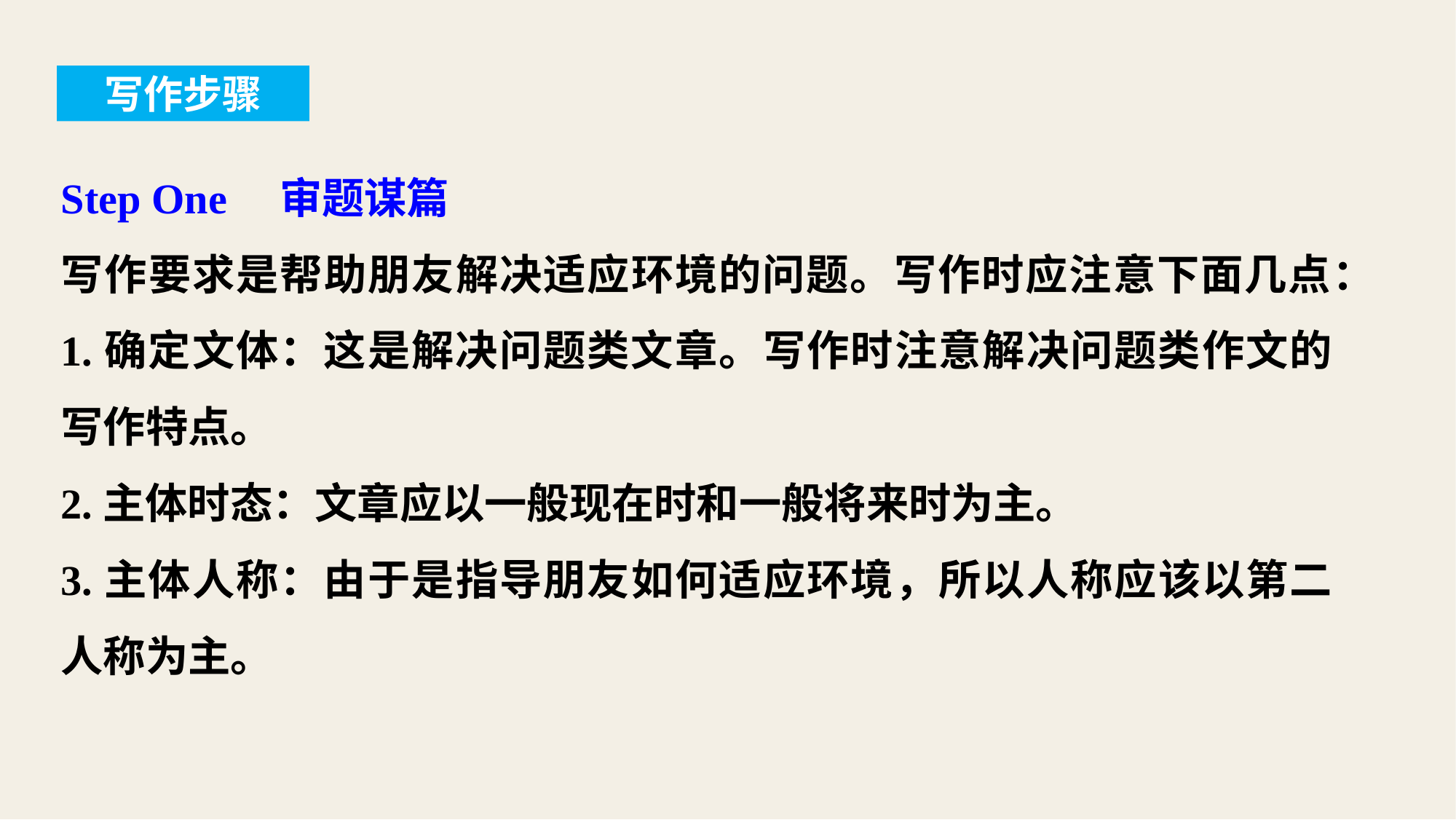

写作步骤
Step One　审题谋篇
写作要求是帮助朋友解决适应环境的问题。写作时应注意下面几点：
1.确定文体：这是解决问题类文章。写作时注意解决问题类作文的写作特点。
2.主体时态：文章应以一般现在时和一般将来时为主。
3.主体人称：由于是指导朋友如何适应环境，所以人称应该以第二人称为主。